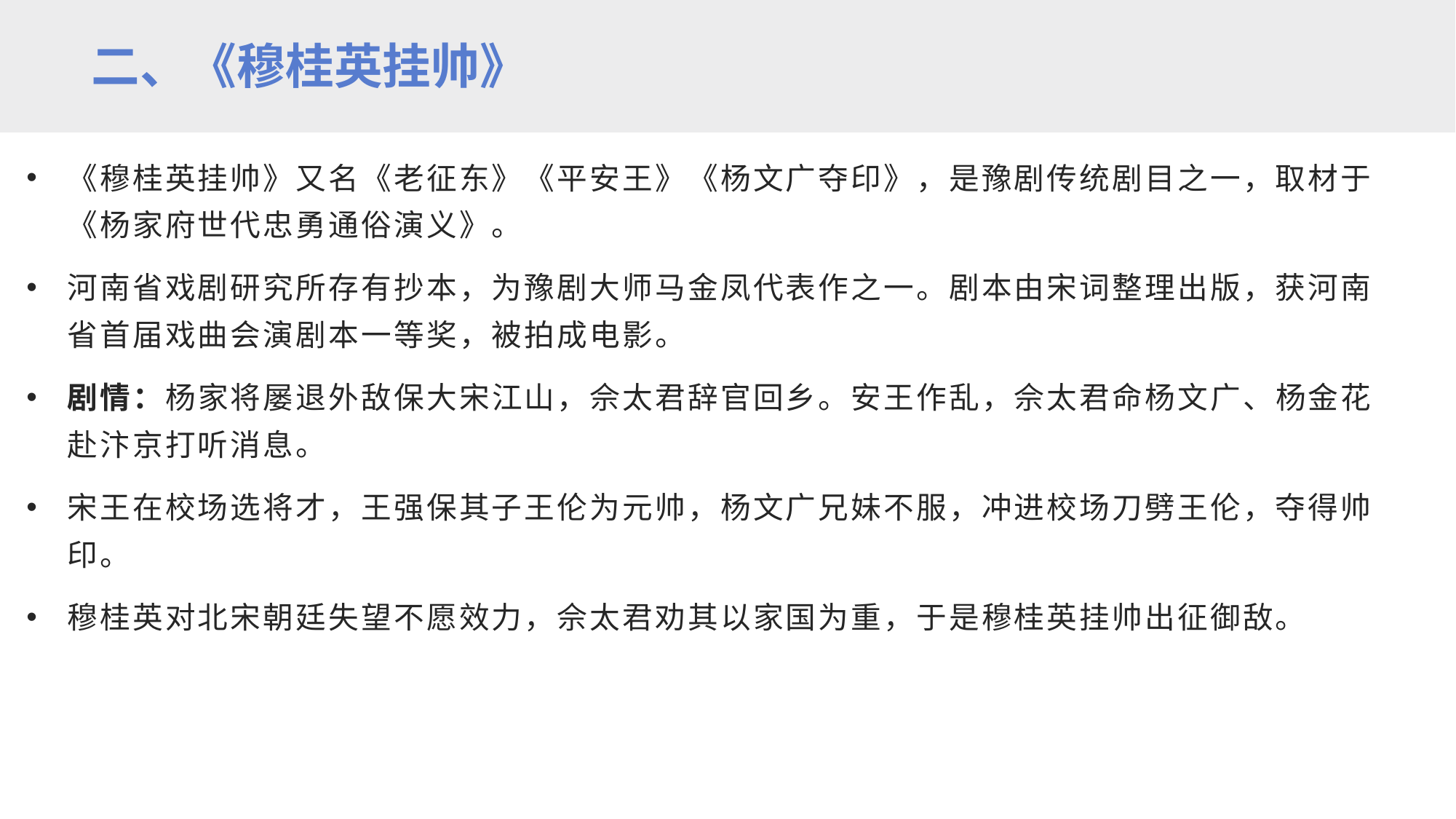

二、《穆桂英挂帅》
《穆桂英挂帅》又名《老征东》《平安王》《杨文广夺印》，是豫剧传统剧目之一，取材于《杨家府世代忠勇通俗演义》。
河南省戏剧研究所存有抄本，为豫剧大师马金凤代表作之一。剧本由宋词整理出版，获河南省首届戏曲会演剧本一等奖，被拍成电影。
剧情：杨家将屡退外敌保大宋江山，佘太君辞官回乡。安王作乱，佘太君命杨文广、杨金花赴汴京打听消息。
宋王在校场选将才，王强保其子王伦为元帅，杨文广兄妹不服，冲进校场刀劈王伦，夺得帅印。
穆桂英对北宋朝廷失望不愿效力，佘太君劝其以家国为重，于是穆桂英挂帅出征御敌。